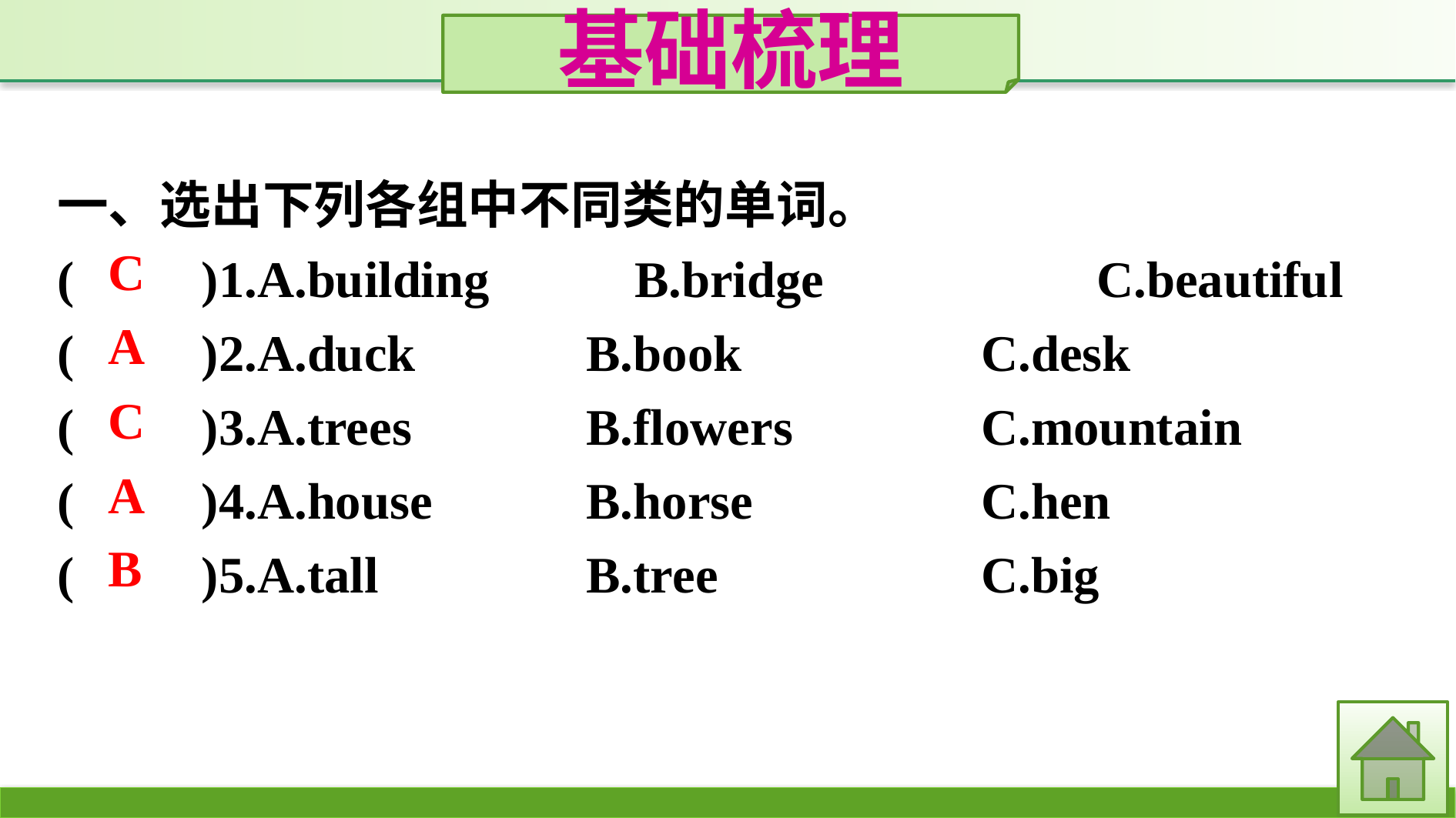

基础梳理
一、选出下列各组中不同类的单词。
(　　)1.A.building　　	B.bridge　　　	C.beautiful
(　　)2.A.duck		B.book			C.desk
(　　)3.A.trees		B.flowers		C.mountain
(　　)4.A.house		B.horse		C.hen
(　　)5.A.tall		B.tree			C.big
C
A
C
A
B